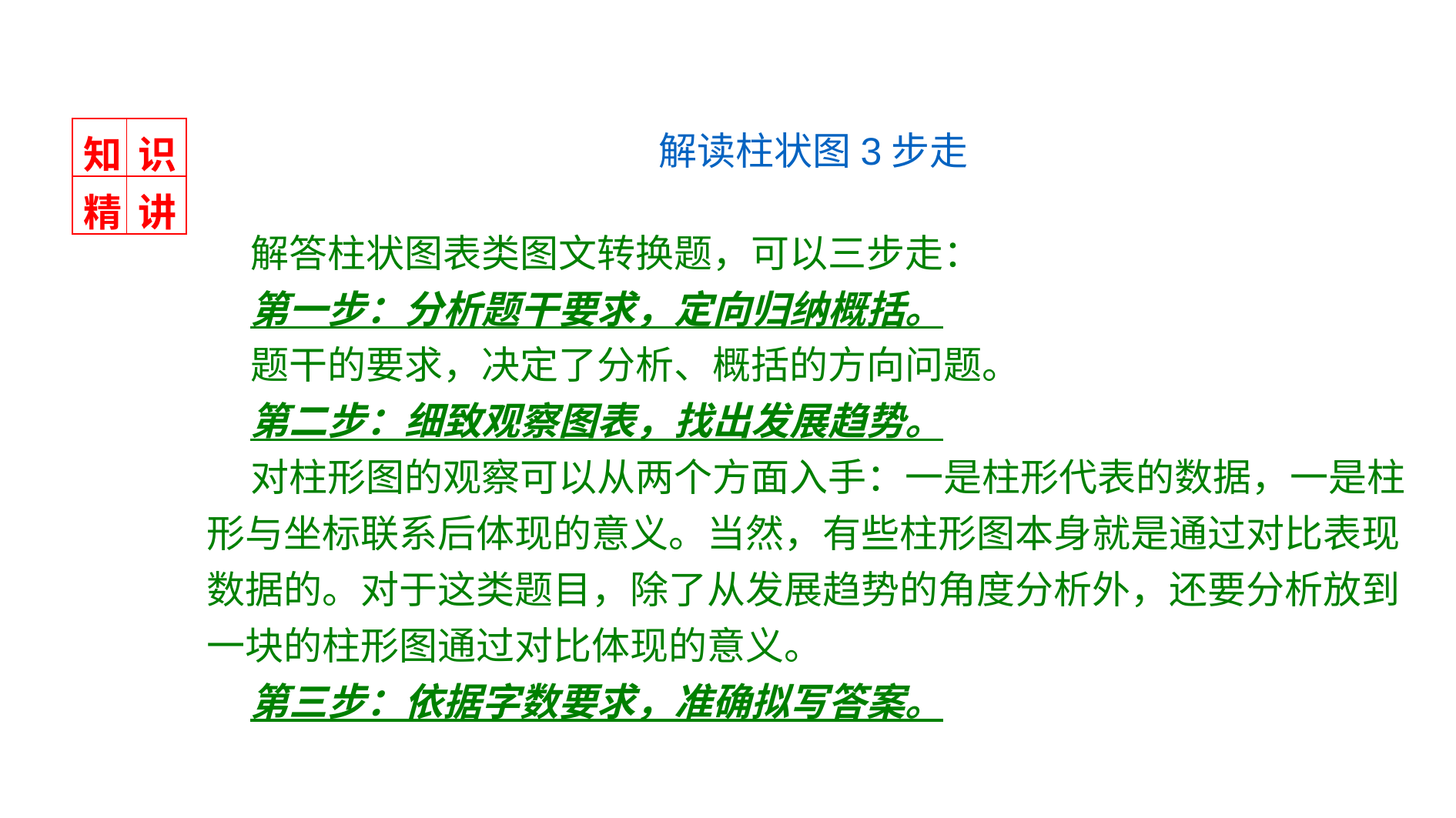

解读柱状图3步走

    解答柱状图表类图文转换题，可以三步走：
    第一步：分析题干要求，定向归纳概括。
    题干的要求，决定了分析、概括的方向问题。
    第二步：细致观察图表，找出发展趋势。
    对柱形图的观察可以从两个方面入手：一是柱形代表的数据，一是柱形与坐标联系后体现的意义。当然，有些柱形图本身就是通过对比表现数据的。对于这类题目，除了从发展趋势的角度分析外，还要分析放到一块的柱形图通过对比体现的意义。
    第三步：依据字数要求，准确拟写答案。
| 知 | 识 |
| --- | --- |
| 精 | 讲 |